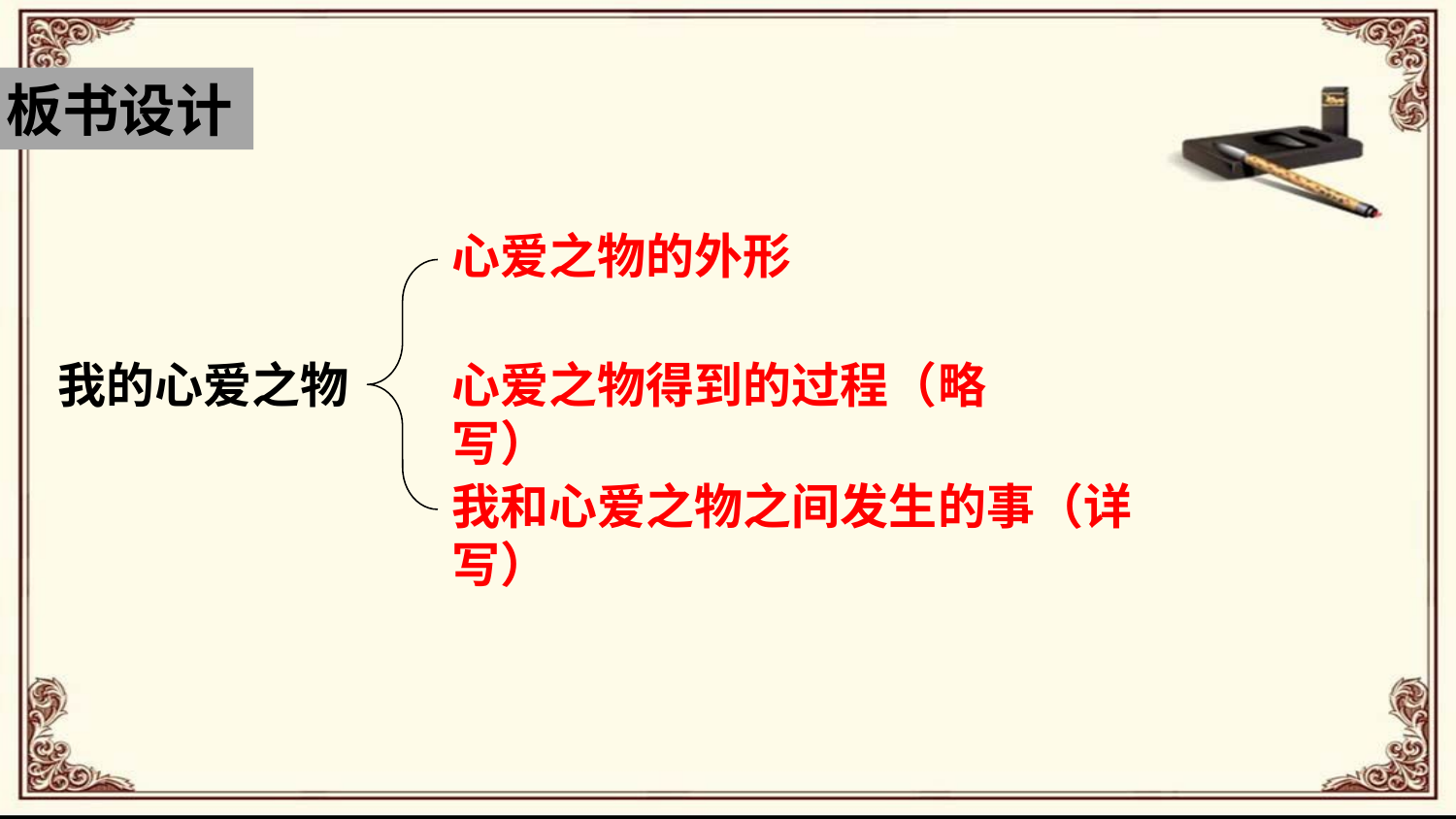

板书设计
心爱之物的外形

我的心爱之物
心爱之物得到的过程（略写）
我和心爱之物之间发生的事（详写）